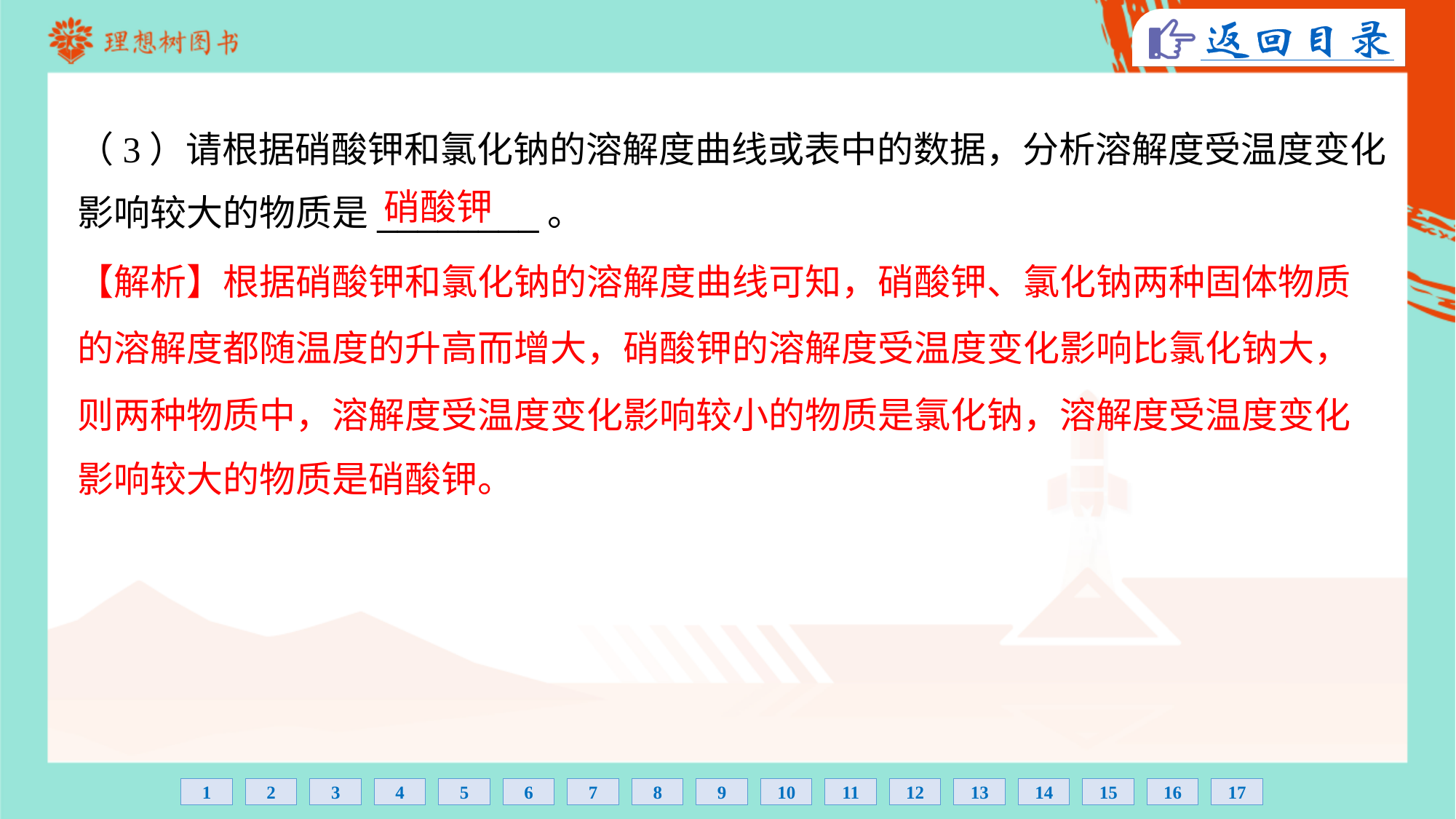

（3）请根据硝酸钾和氯化钠的溶解度曲线或表中的数据，分析溶解度受温度变化
影响较大的物质是________。
硝酸钾
【解析】根据硝酸钾和氯化钠的溶解度曲线可知，硝酸钾、氯化钠两种固体物质
的溶解度都随温度的升高而增大，硝酸钾的溶解度受温度变化影响比氯化钠大，
则两种物质中，溶解度受温度变化影响较小的物质是氯化钠，溶解度受温度变化
影响较大的物质是硝酸钾。